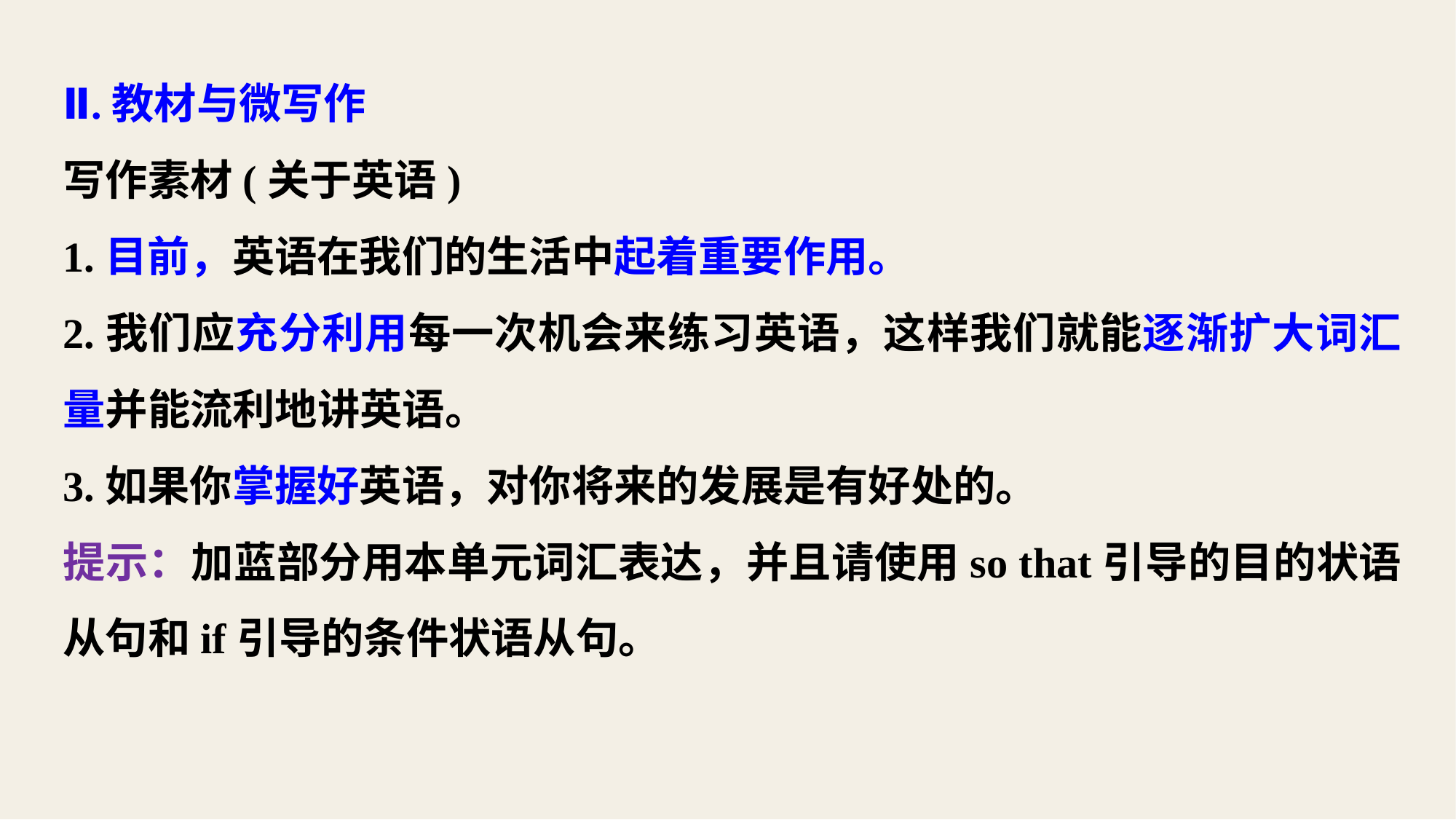

Ⅱ.教材与微写作
写作素材(关于英语)
1.目前，英语在我们的生活中起着重要作用。
2.我们应充分利用每一次机会来练习英语，这样我们就能逐渐扩大词汇量并能流利地讲英语。
3.如果你掌握好英语，对你将来的发展是有好处的。
提示：加蓝部分用本单元词汇表达，并且请使用so that引导的目的状语从句和if引导的条件状语从句。